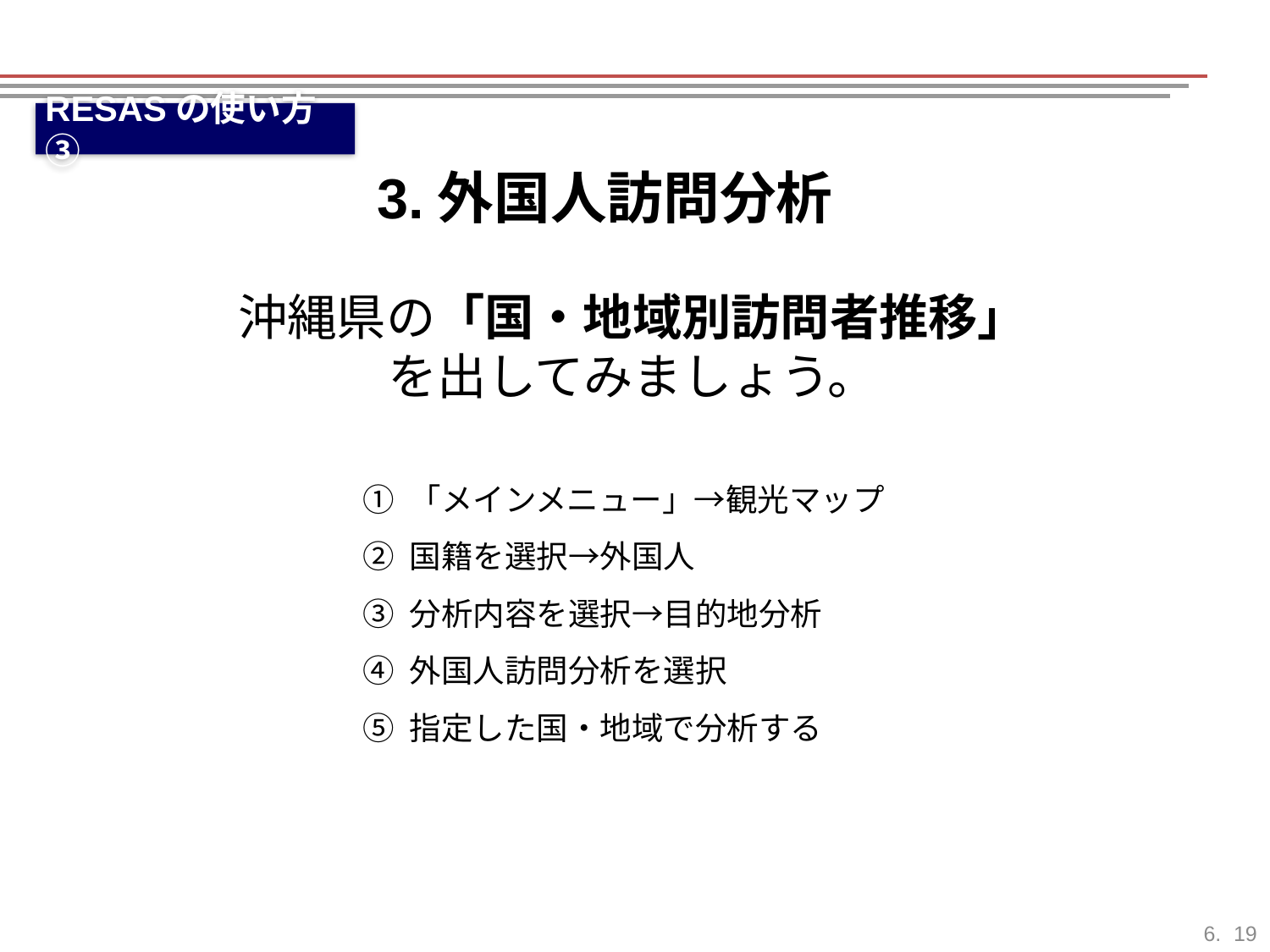

RESASの使い方③
3.外国人訪問分析
沖縄県の「国・地域別訪問者推移」
を出してみましょう。
① 「メインメニュー」→観光マップ
② 国籍を選択→外国人
③ 分析内容を選択→目的地分析
④ 外国人訪問分析を選択
⑤ 指定した国・地域で分析する
19